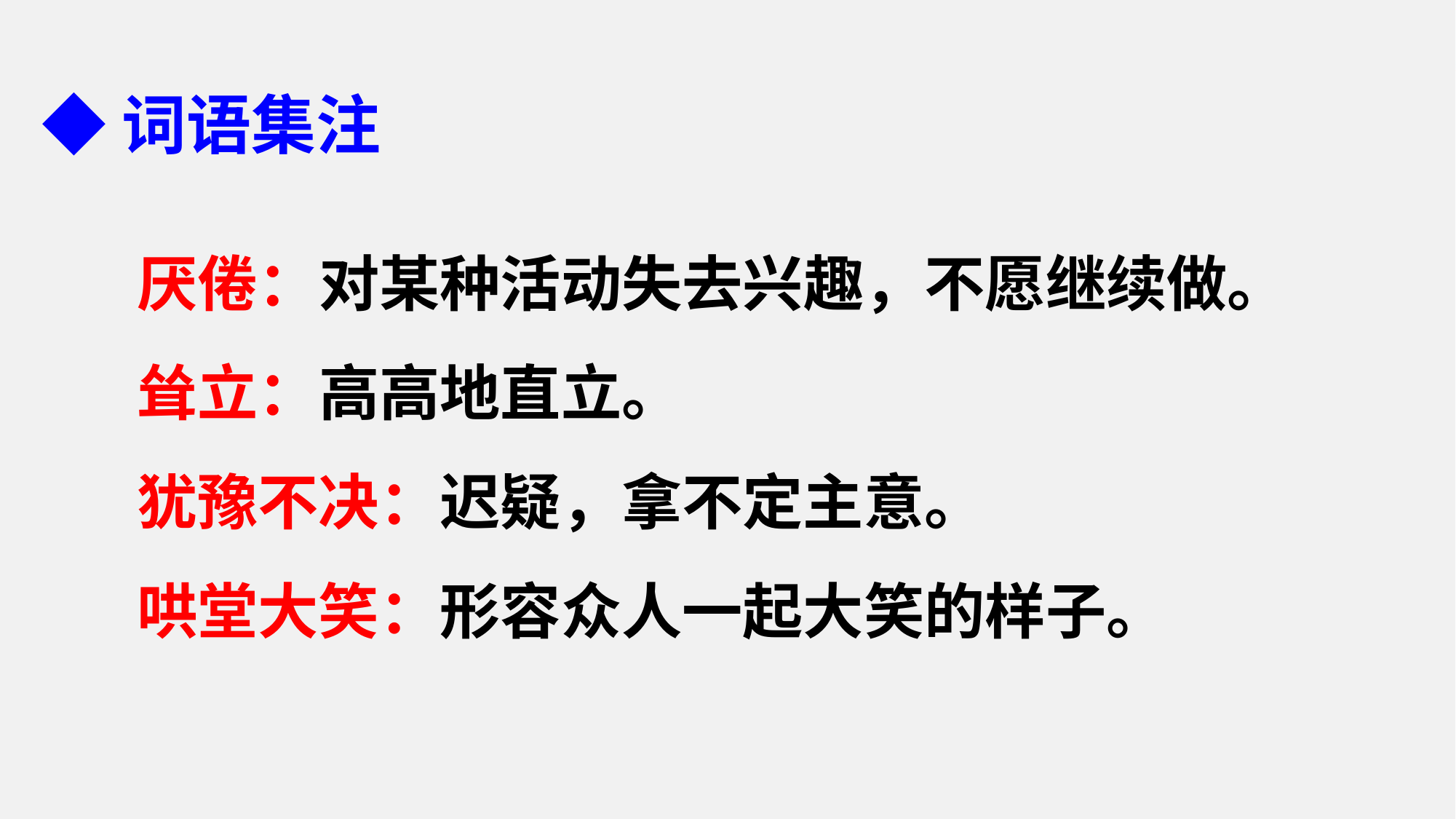

◆词语集注
厌倦：对某种活动失去兴趣，不愿继续做。
耸立：高高地直立。
犹豫不决：迟疑，拿不定主意。
哄堂大笑：形容众人一起大笑的样子。